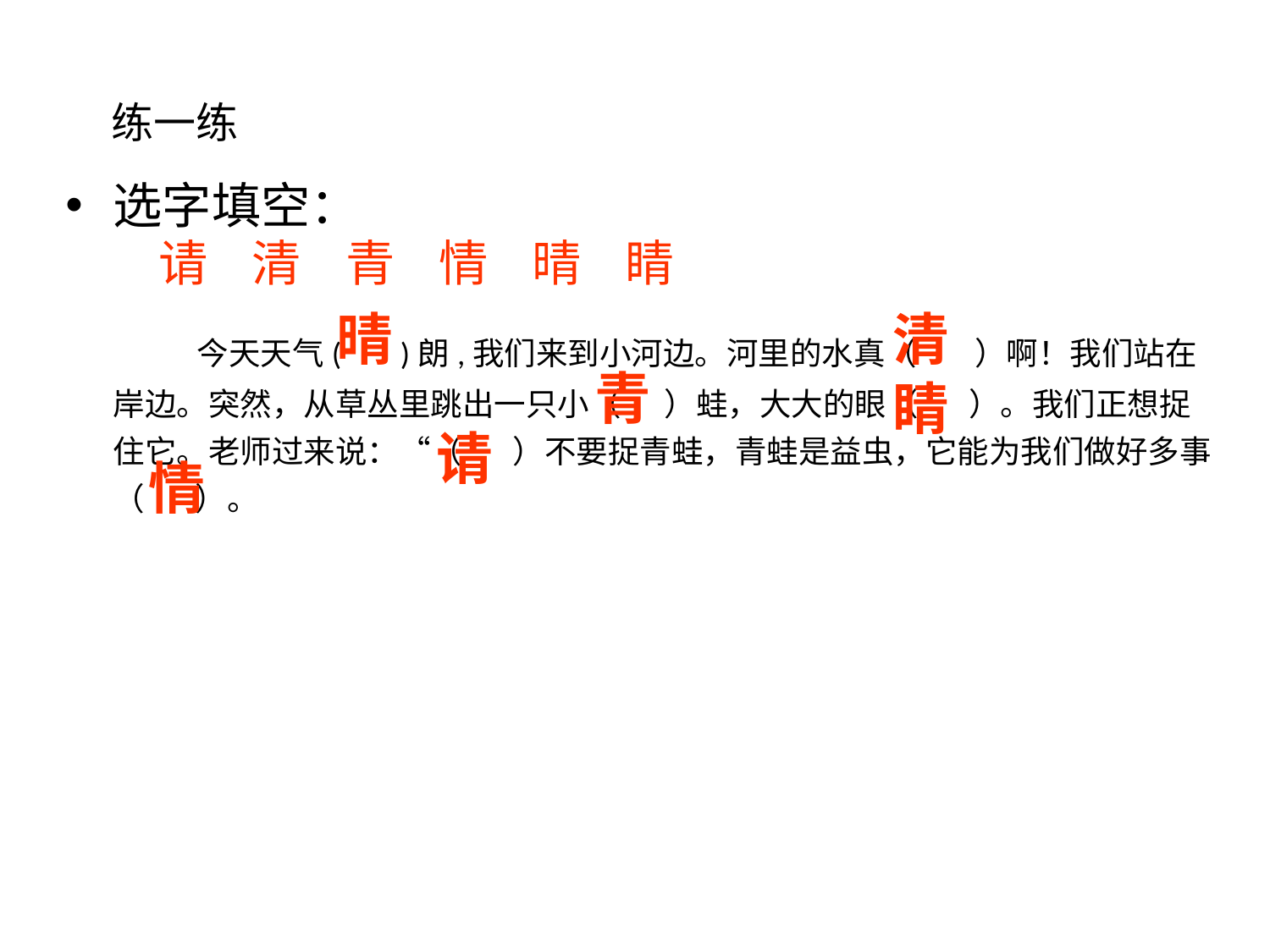

练一练
选字填空：
　    请    清    青    情    晴    睛
　　   今天天气(        )朗,我们来到小河边。河里的水真（        ）啊！我们站在岸边。突然，从草丛里跳出一只小（      ）蛙，大大的眼（       ）。我们正想捉住它。老师过来说：“（       ）不要捉青蛙，青蛙是益虫，它能为我们做好多事（       ）。
晴
清
青
睛
请
情